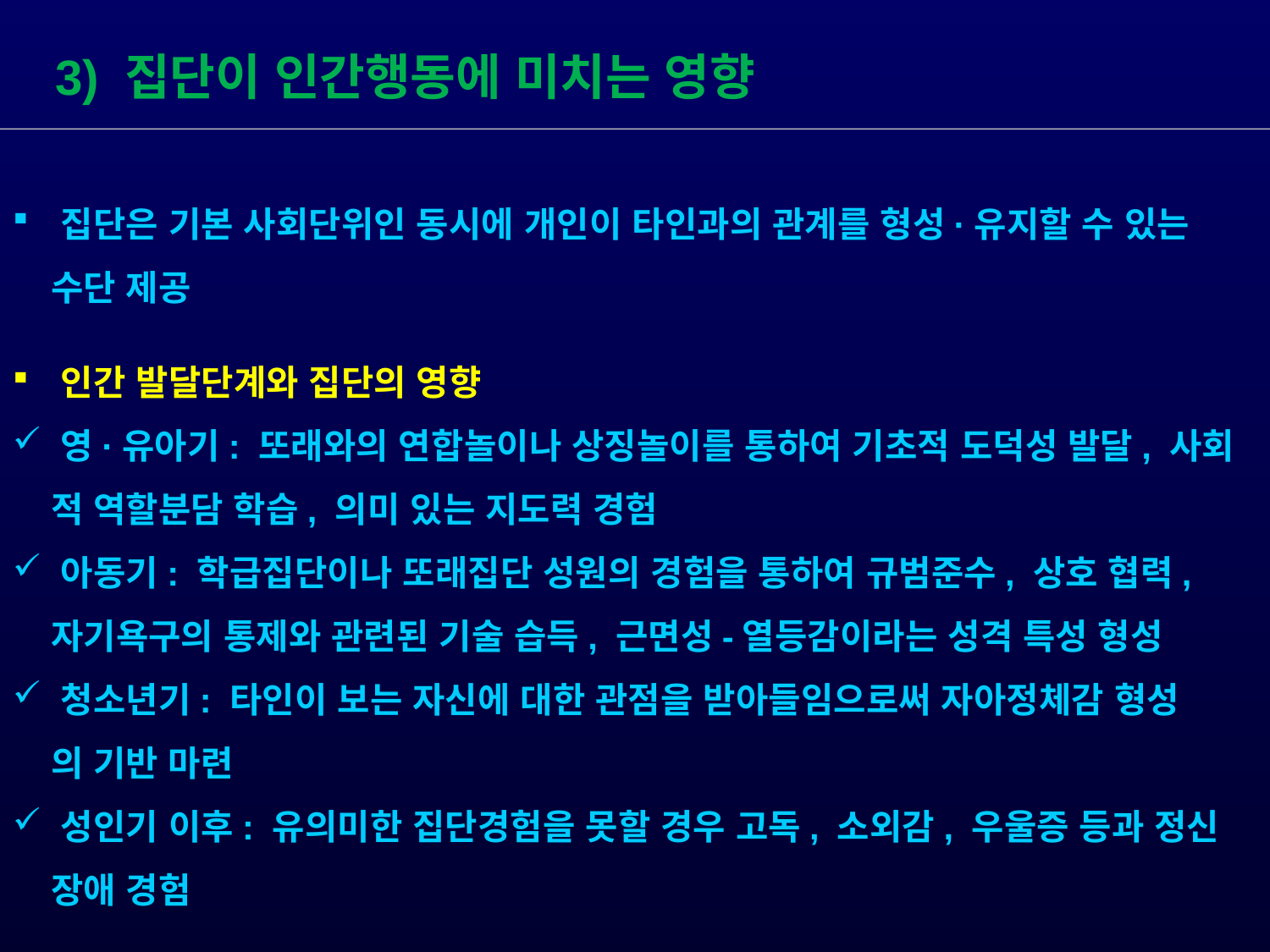

3) 집단이 인간행동에 미치는 영향

 집단은 기본 사회단위인 동시에 개인이 타인과의 관계를 형성·유지할 수 있는
   수단 제공

 인간 발달단계와 집단의 영향
 영·유아기: 또래와의 연합놀이나 상징놀이를 통하여 기초적 도덕성 발달, 사회
   적 역할분담 학습, 의미 있는 지도력 경험
 아동기: 학급집단이나 또래집단 성원의 경험을 통하여 규범준수, 상호 협력,
   자기욕구의 통제와 관련된 기술 습득, 근면성-열등감이라는 성격 특성 형성
 청소년기: 타인이 보는 자신에 대한 관점을 받아들임으로써 자아정체감 형성
   의 기반 마련
 성인기 이후: 유의미한 집단경험을 못할 경우 고독, 소외감, 우울증 등과 정신
   장애 경험